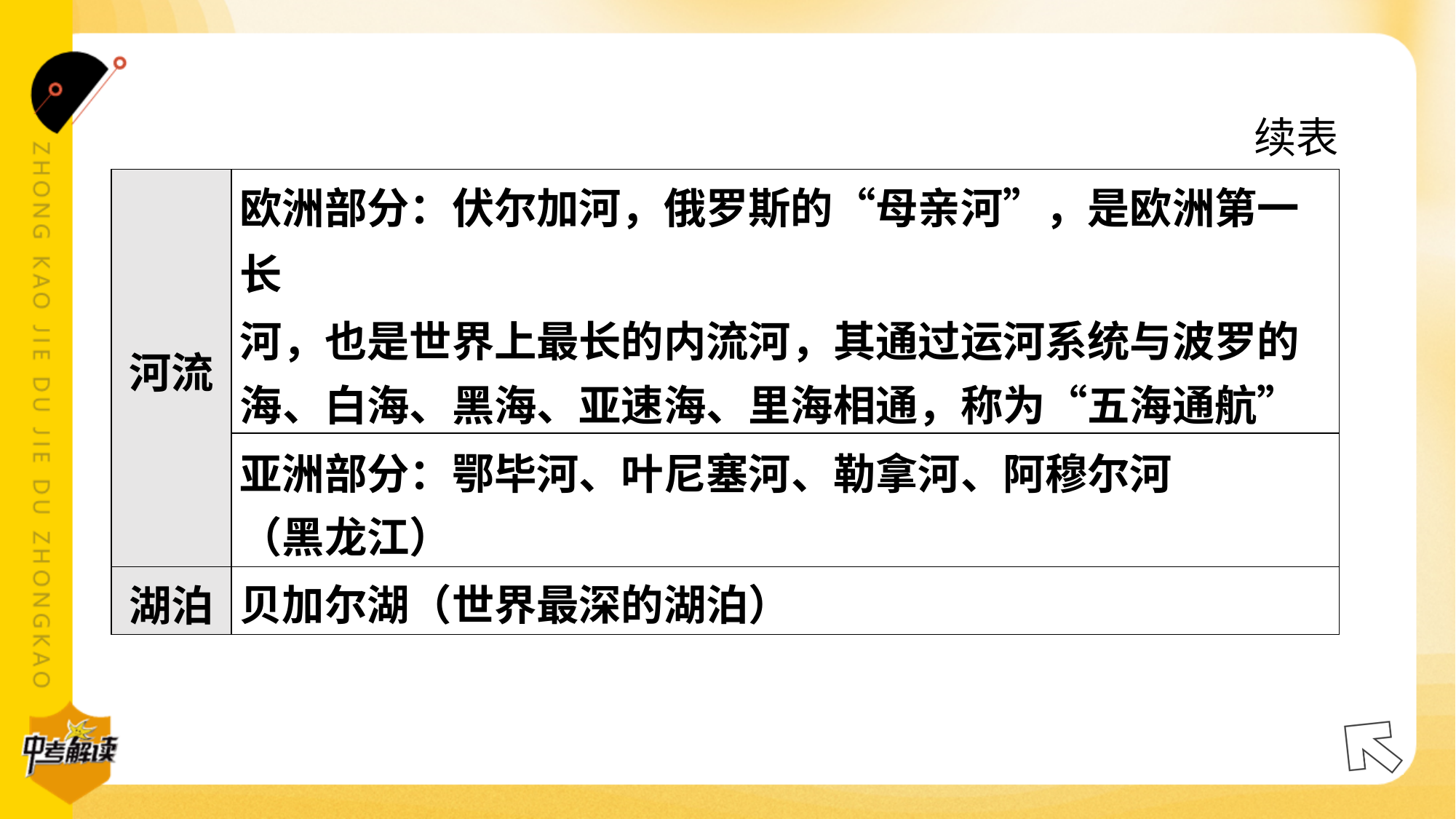

续表
| 河流 | 欧洲部分：伏尔加河，俄罗斯的“母亲河”，是欧洲第一长 河，也是世界上最长的内流河，其通过运河系统与波罗的 海、白海、黑海、亚速海、里海相通，称为“五海通航” |
| --- | --- |
|  | 亚洲部分：鄂毕河、叶尼塞河、勒拿河、阿穆尔河 （黑龙江） |
| 湖泊 | 贝加尔湖（世界最深的湖泊） |